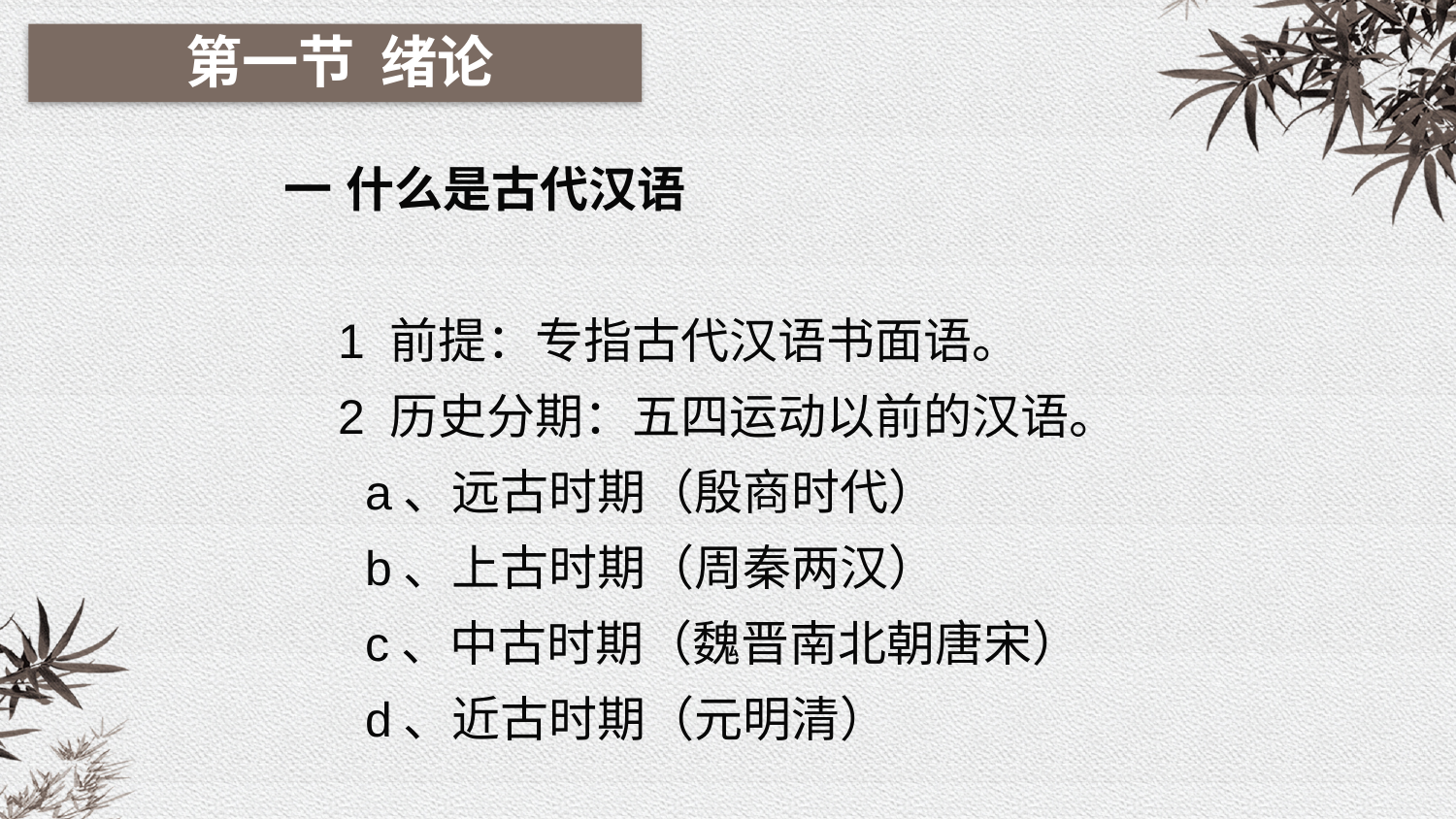

第一节  绪论

一 什么是古代汉语

    1 前提：专指古代汉语书面语。
    2 历史分期：五四运动以前的汉语。
      a、远古时期（殷商时代）
      b、上古时期（周秦两汉）
      c、中古时期（魏晋南北朝唐宋）
      d、近古时期（元明清）